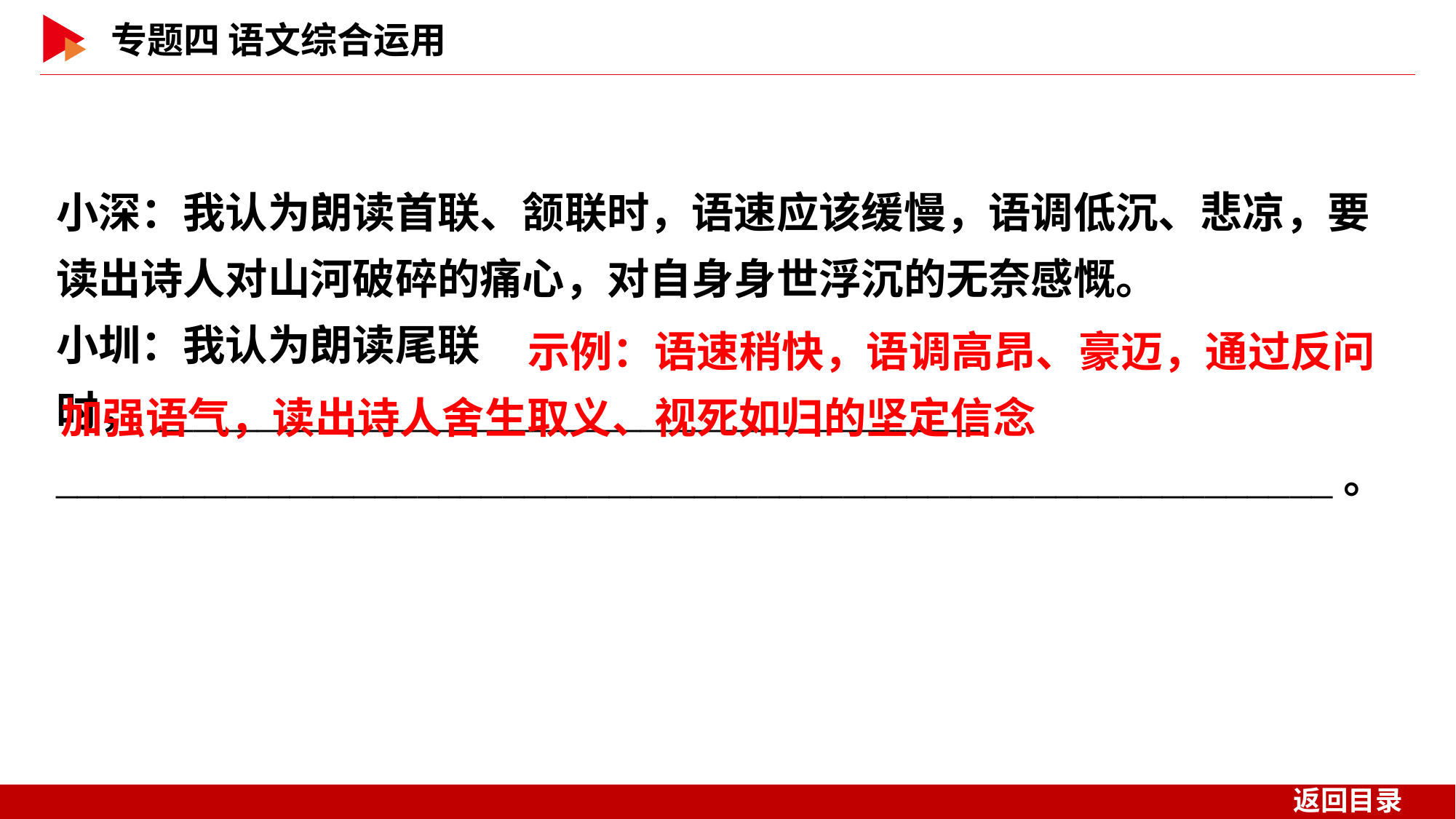

小深：我认为朗读首联、颔联时，语速应该缓慢，语调低沉、悲凉，要读出诗人对山河破碎的痛心，对自身身世浮沉的无奈感慨。
小圳：我认为朗读尾联时，_______________________________________
____________________________________________________________。
　                                            示例：语速稍快，语调高昂、豪迈，通过反问加强语气，读出诗人舍生取义、视死如归的坚定信念